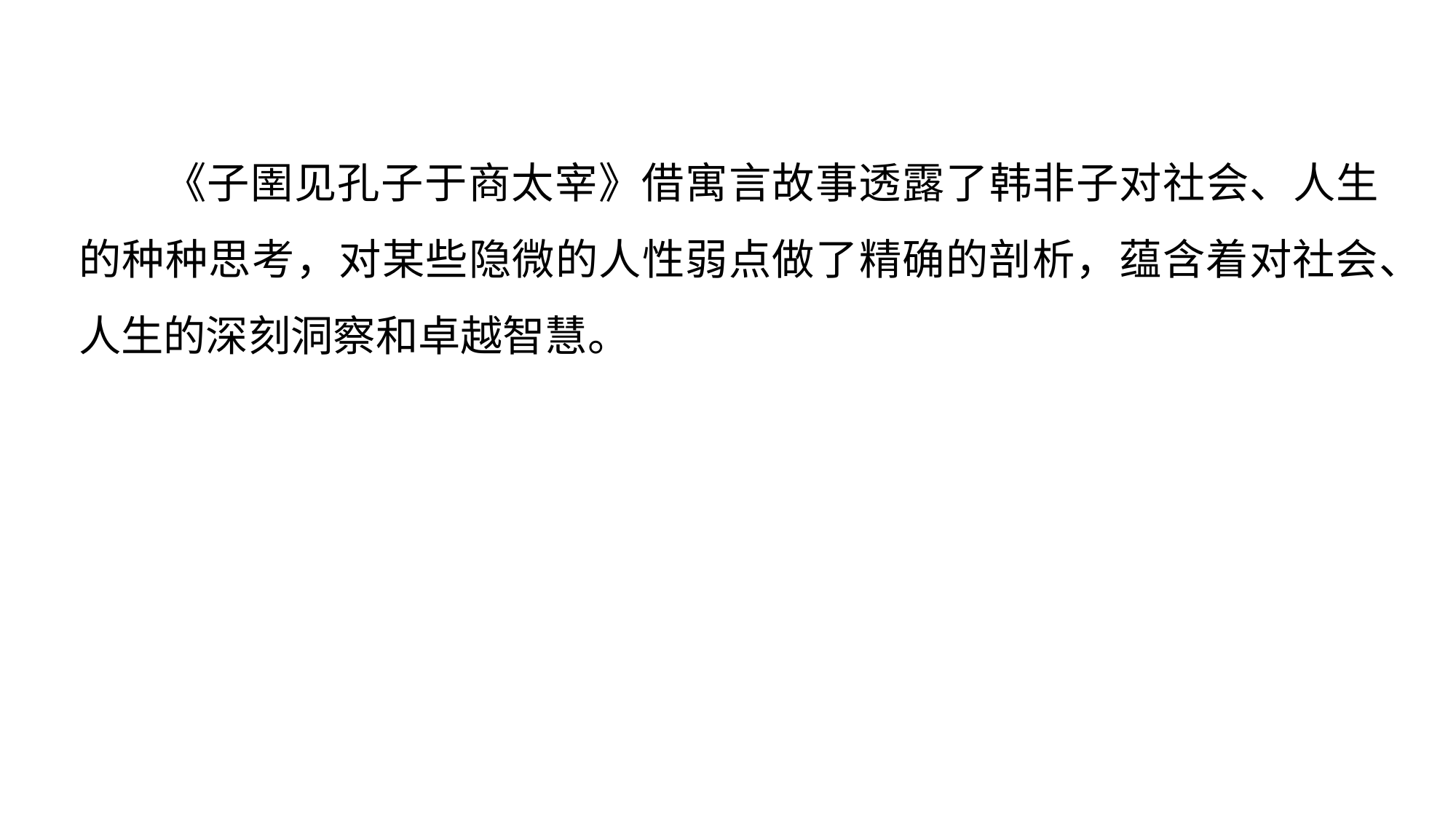

《子圉见孔子于商太宰》借寓言故事透露了韩非子对社会、人生的种种思考，对某些隐微的人性弱点做了精确的剖析，蕴含着对社会、人生的深刻洞察和卓越智慧。